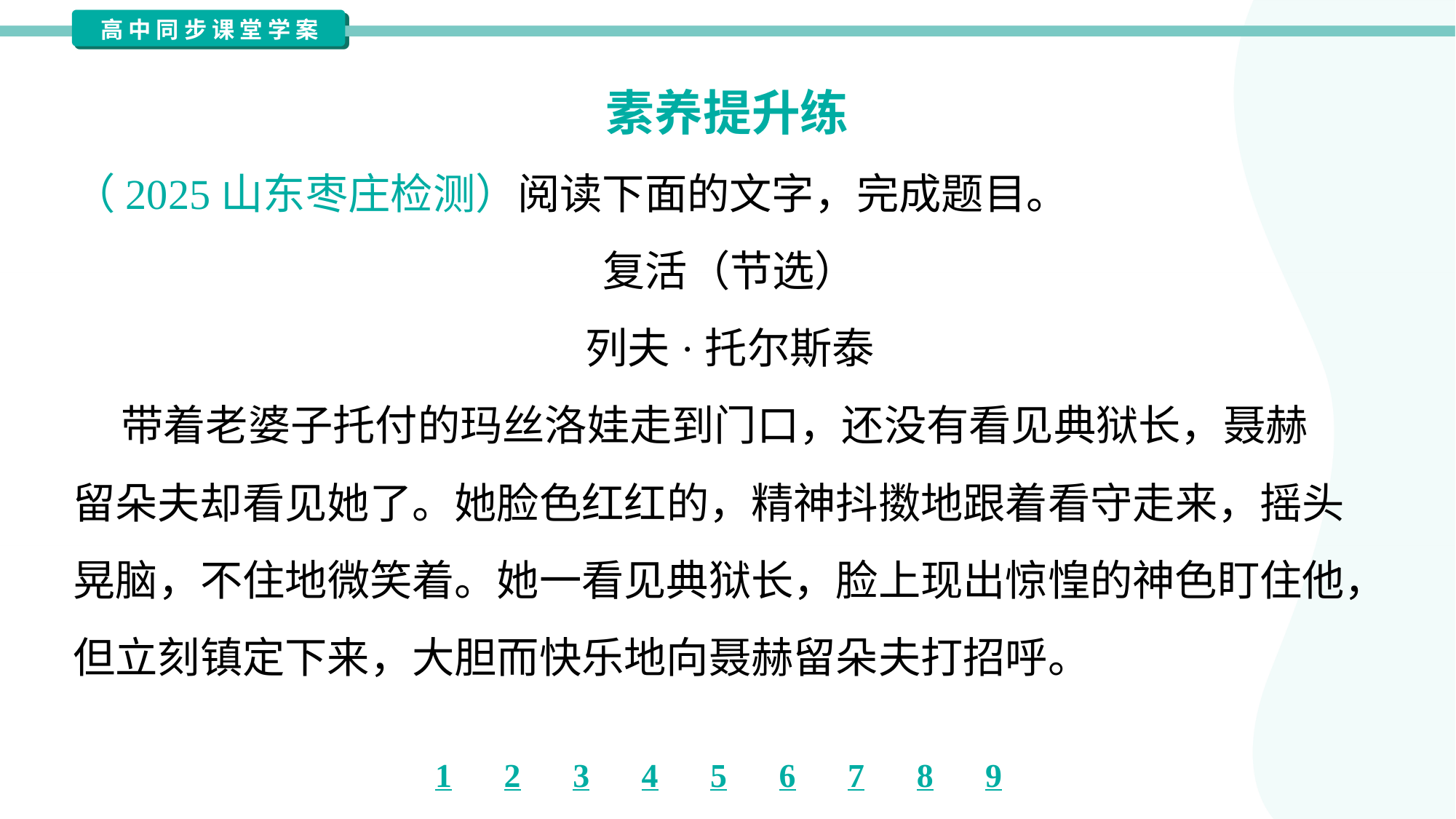

素养提升练
（2025山东枣庄检测）阅读下面的文字，完成题目。
复活（节选）
列夫·托尔斯泰
    带着老婆子托付的玛丝洛娃走到门口，还没有看见典狱长，聂赫
留朵夫却看见她了。她脸色红红的，精神抖擞地跟着看守走来，摇头
晃脑，不住地微笑着。她一看见典狱长，脸上现出惊惶的神色盯住他，
但立刻镇定下来，大胆而快乐地向聂赫留朵夫打招呼。